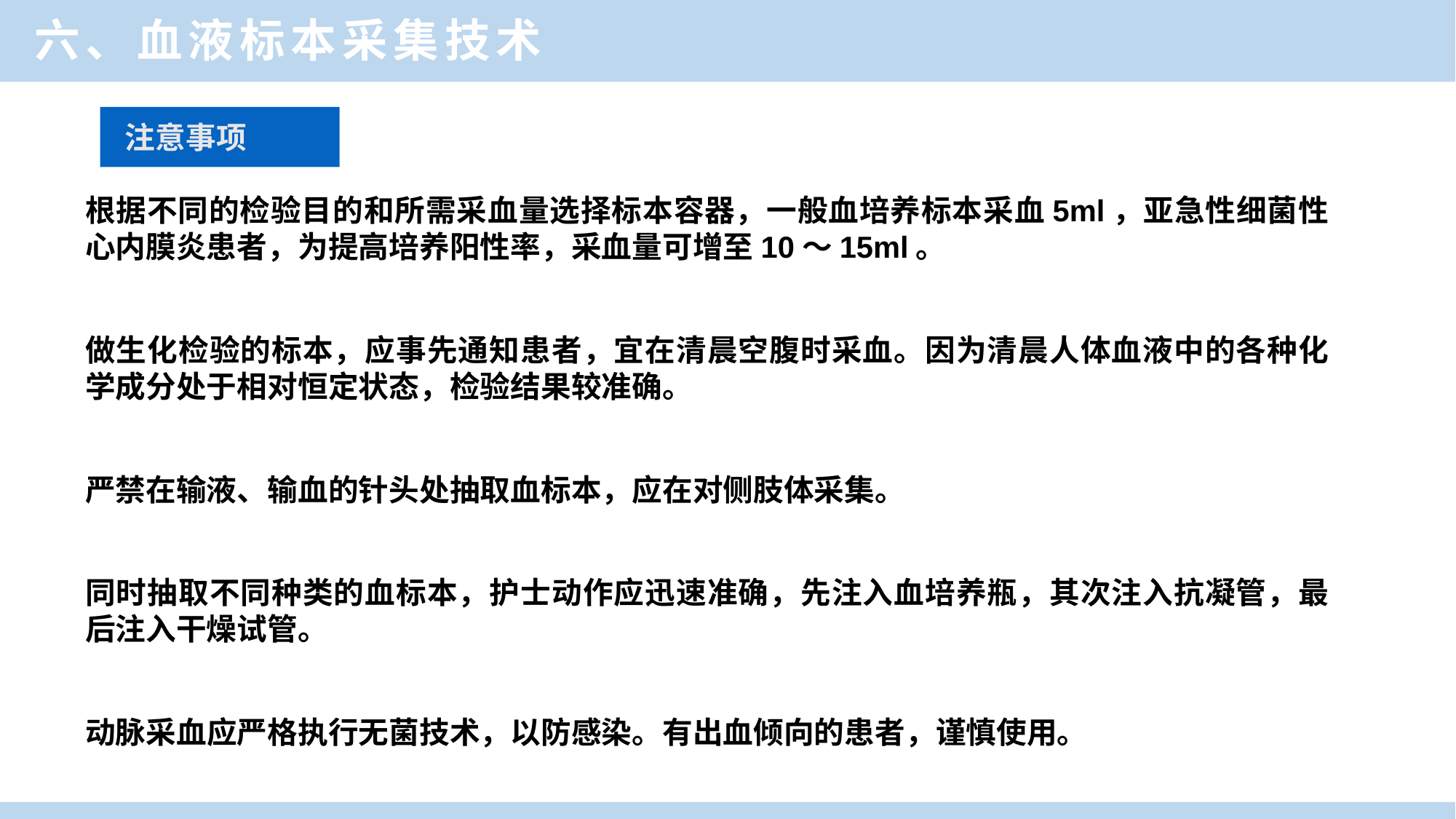

六、血液标本采集技术
 注意事项
根据不同的检验目的和所需采血量选择标本容器，一般血培养标本采血5ml，亚急性细菌性心内膜炎患者，为提高培养阳性率，采血量可增至10～15ml。

做生化检验的标本，应事先通知患者，宜在清晨空腹时采血。因为清晨人体血液中的各种化学成分处于相对恒定状态，检验结果较准确。

严禁在输液、输血的针头处抽取血标本，应在对侧肢体采集。

同时抽取不同种类的血标本，护士动作应迅速准确，先注入血培养瓶，其次注入抗凝管，最后注入干燥试管。

动脉采血应严格执行无菌技术，以防感染。有出血倾向的患者，谨慎使用。